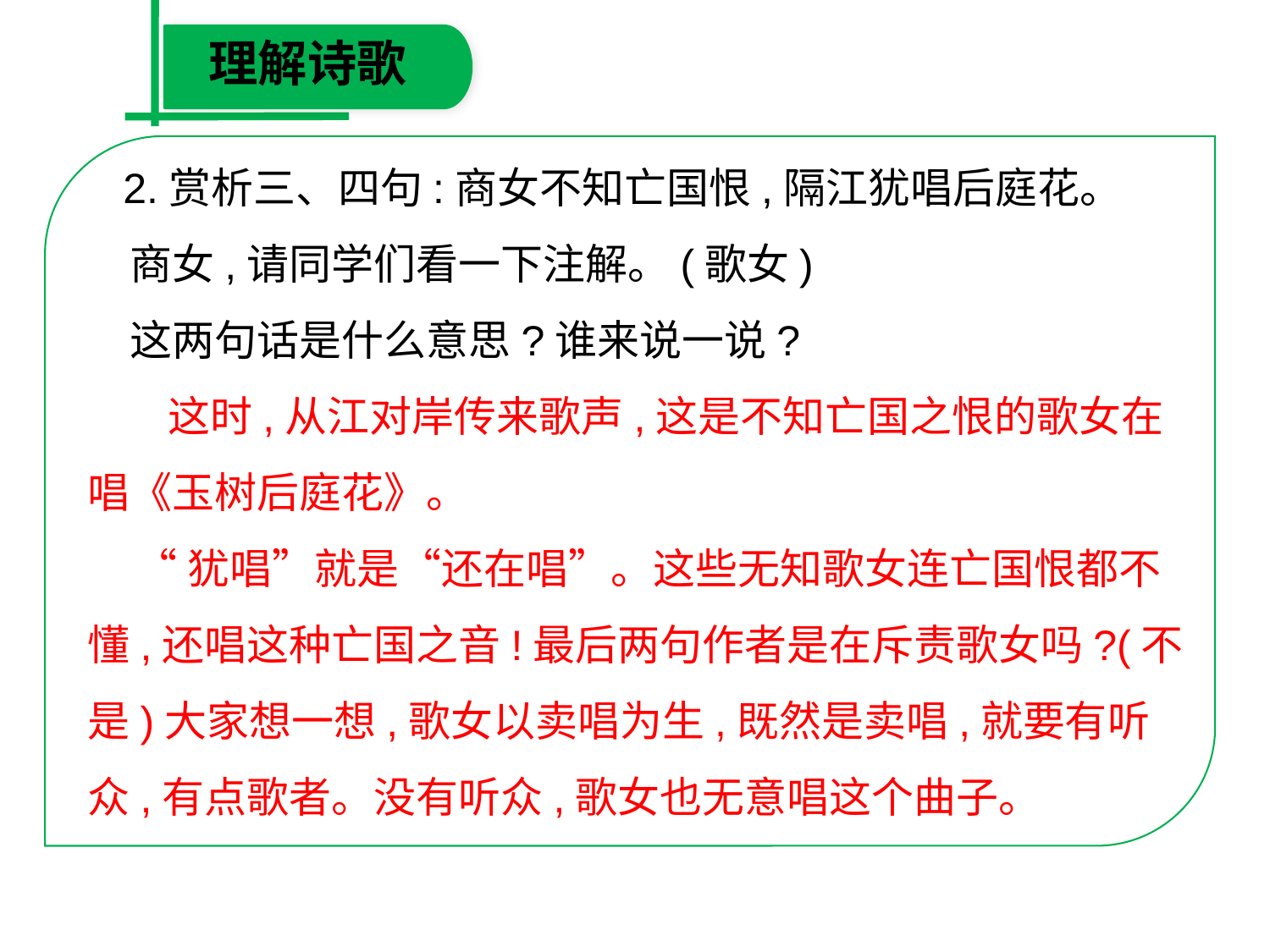

理解诗歌
   2.赏析三、四句:商女不知亡国恨,隔江犹唱后庭花。
　商女,请同学们看一下注解。(歌女)
　这两句话是什么意思?谁来说一说?
　    这时,从江对岸传来歌声,这是不知亡国之恨的歌女在唱《玉树后庭花》。
     “犹唱”就是“还在唱”。这些无知歌女连亡国恨都不懂,还唱这种亡国之音!最后两句作者是在斥责歌女吗?(不是)大家想一想,歌女以卖唱为生,既然是卖唱,就要有听众,有点歌者。没有听众,歌女也无意唱这个曲子。